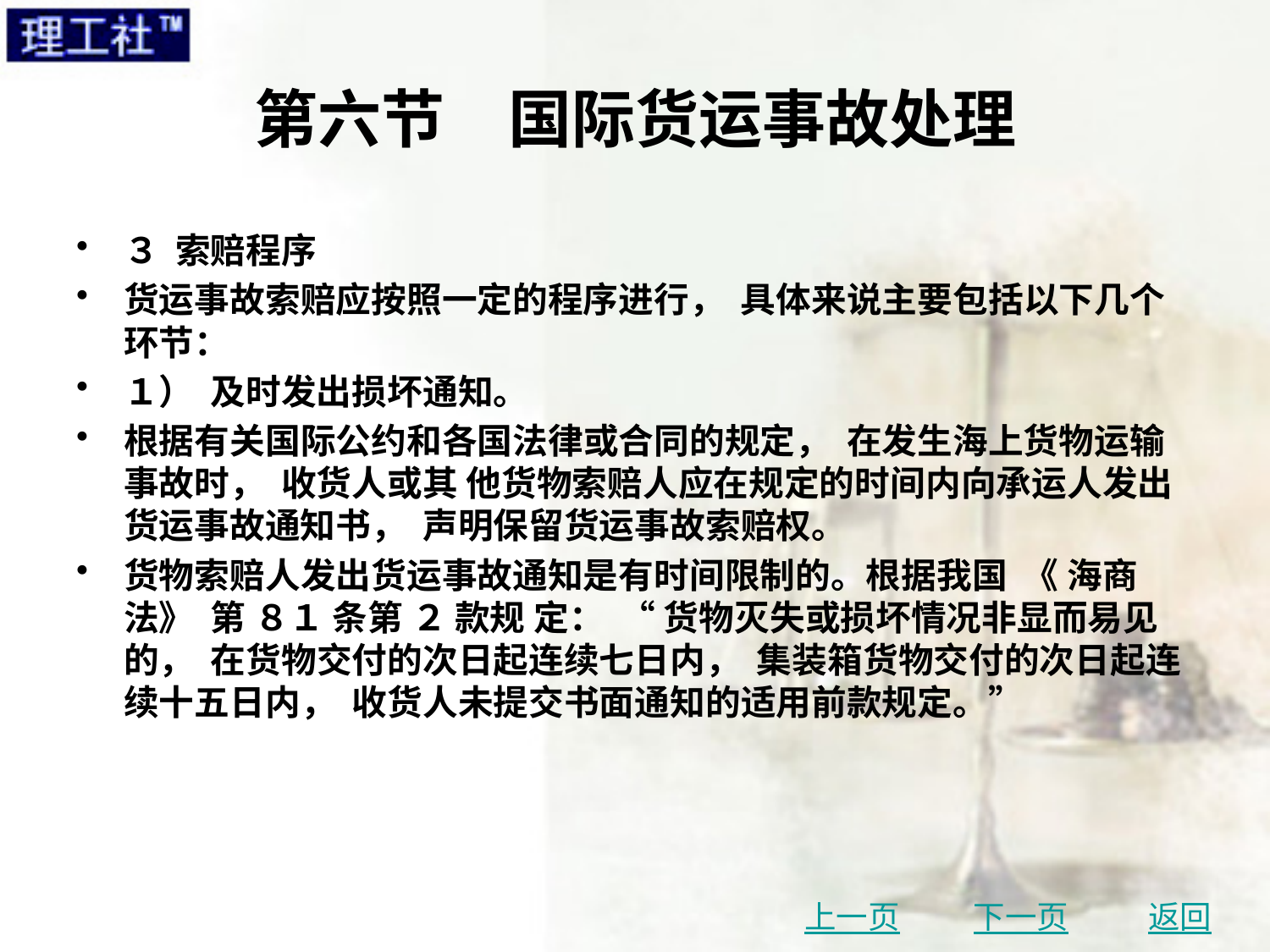

# 第六节　国际货运事故处理
３  索赔程序
货运事故索赔应按照一定的程序进行，  具体来说主要包括以下几个环节：
１）  及时发出损坏通知。
根据有关国际公约和各国法律或合同的规定，  在发生海上货物运输事故时，  收货人或其 他货物索赔人应在规定的时间内向承运人发出货运事故通知书，  声明保留货运事故索赔权。
货物索赔人发出货运事故通知是有时间限制的。根据我国  《 海商法》  第 ８１ 条第 ２ 款规 定：  “ 货物灭失或损坏情况非显而易见的，  在货物交付的次日起连续七日内，  集装箱货物交付的次日起连续十五日内，  收货人未提交书面通知的适用前款规定。”

上一页
下一页
返回